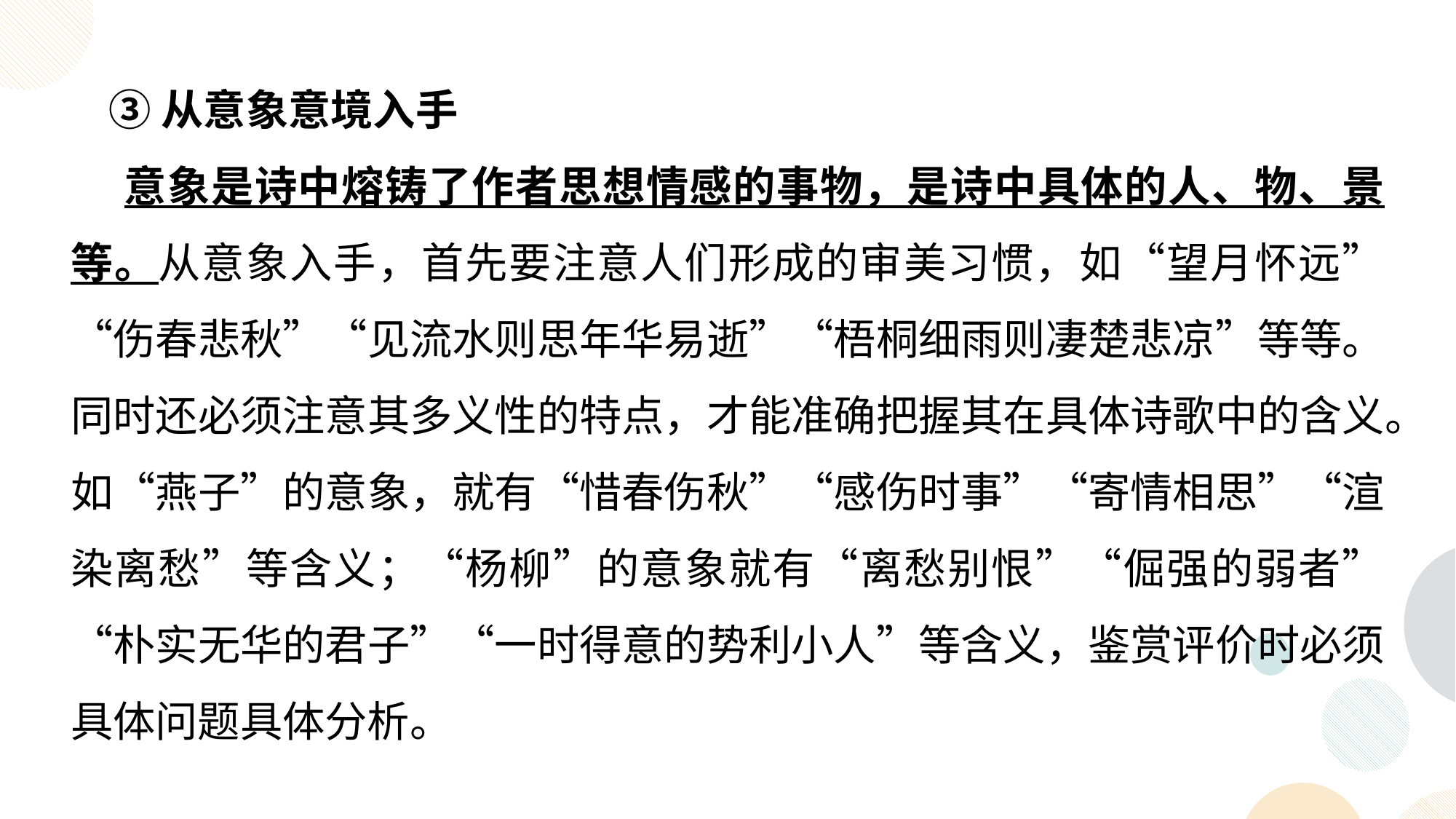

③从意象意境入手
    意象是诗中熔铸了作者思想情感的事物，是诗中具体的人、物、景等。从意象入手，首先要注意人们形成的审美习惯，如“望月怀远”“伤春悲秋”“见流水则思年华易逝”“梧桐细雨则凄楚悲凉”等等。同时还必须注意其多义性的特点，才能准确把握其在具体诗歌中的含义。如“燕子”的意象，就有“惜春伤秋”“感伤时事”“寄情相思”“渲染离愁”等含义；“杨柳”的意象就有“离愁别恨”“倔强的弱者”“朴实无华的君子”“一时得意的势利小人”等含义，鉴赏评价时必须具体问题具体分析。